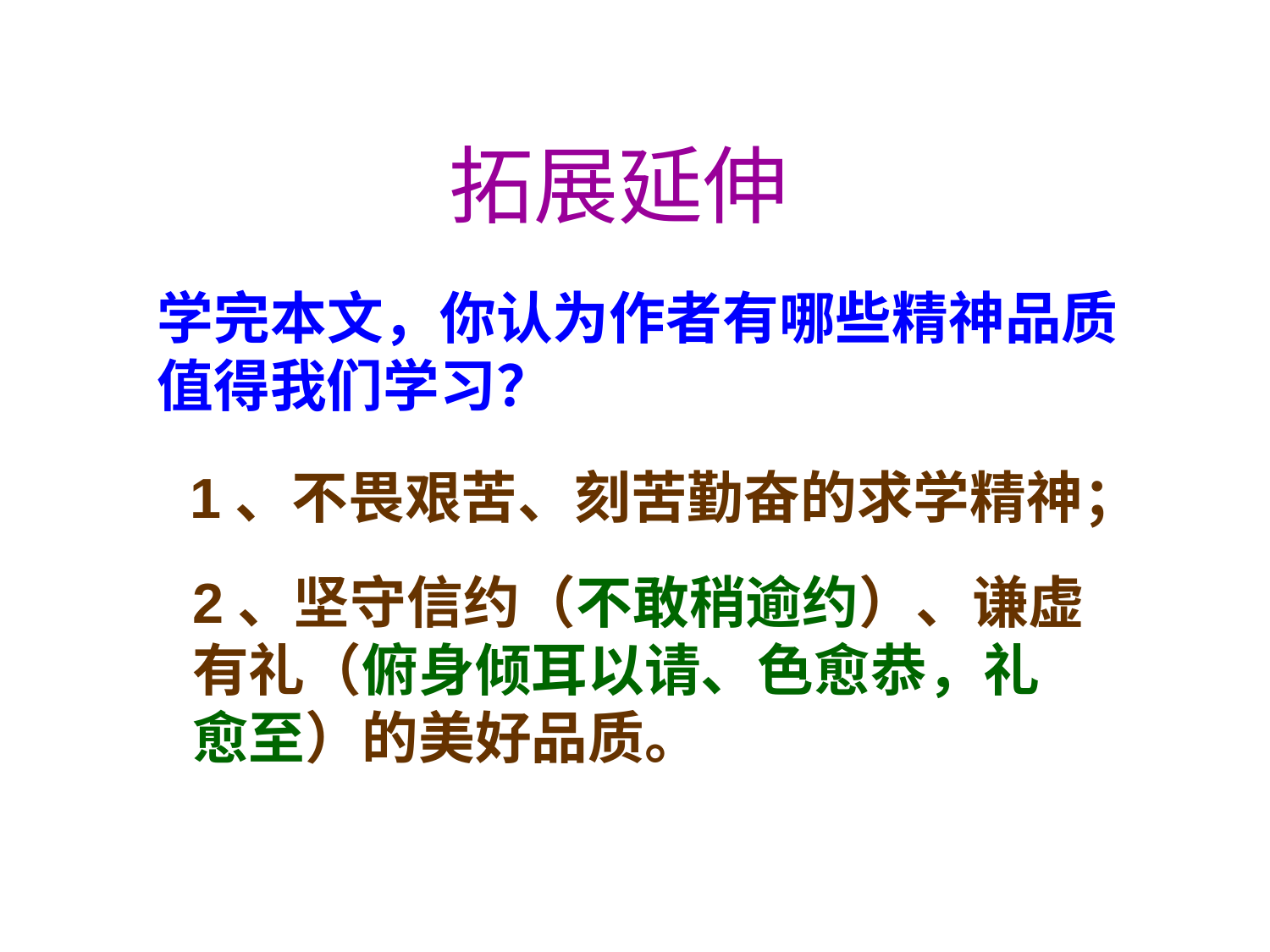

拓展延伸
学完本文，你认为作者有哪些精神品质值得我们学习？
1、不畏艰苦、刻苦勤奋的求学精神；
2、坚守信约（不敢稍逾约）、谦虚有礼（俯身倾耳以请、色愈恭，礼愈至）的美好品质。